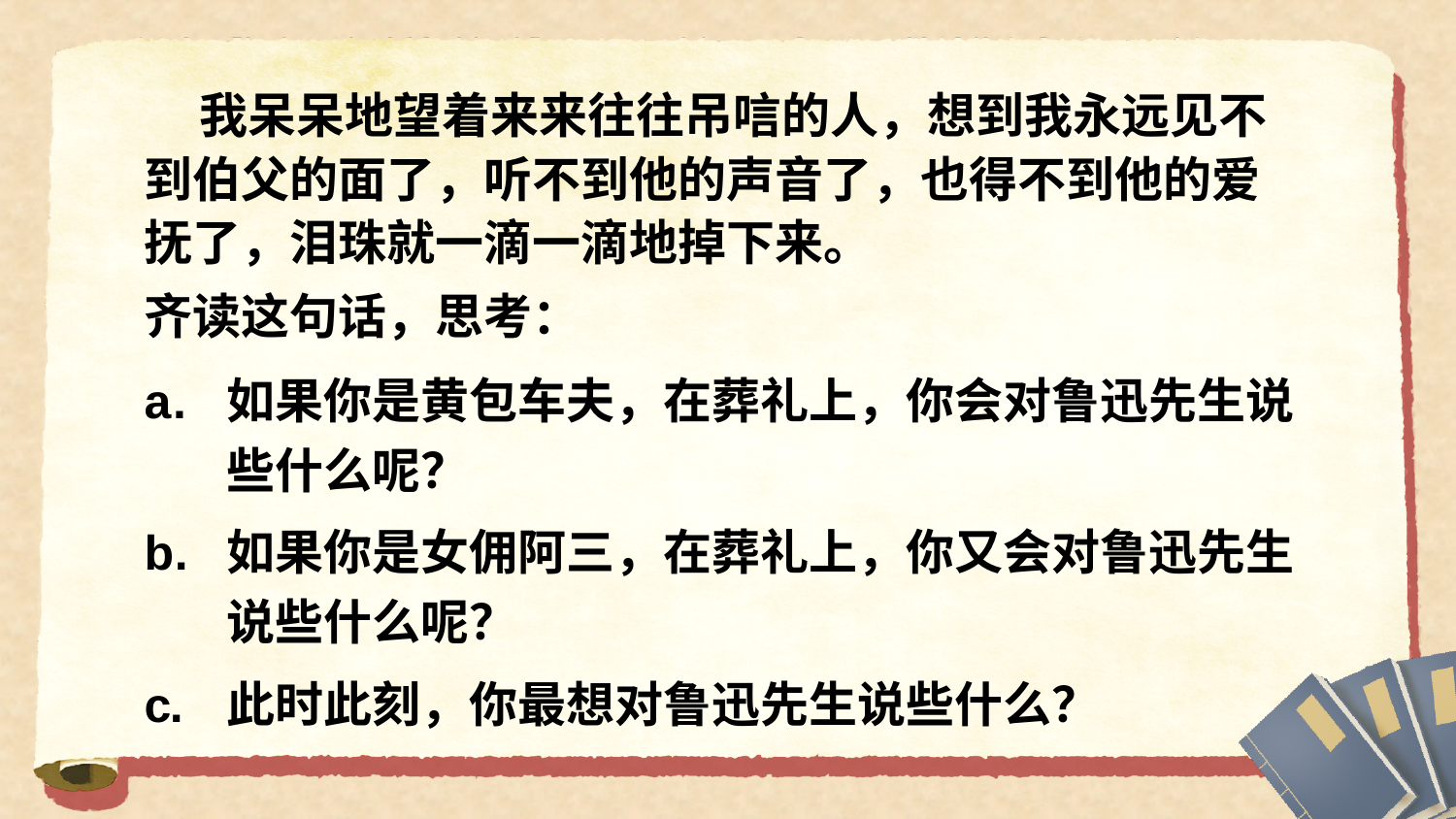

我呆呆地望着来来往往吊唁的人，想到我永远见不到伯父的面了，听不到他的声音了，也得不到他的爱抚了，泪珠就一滴一滴地掉下来。
齐读这句话，思考：
如果你是黄包车夫，在葬礼上，你会对鲁迅先生说些什么呢？
如果你是女佣阿三，在葬礼上，你又会对鲁迅先生说些什么呢？
此时此刻，你最想对鲁迅先生说些什么？